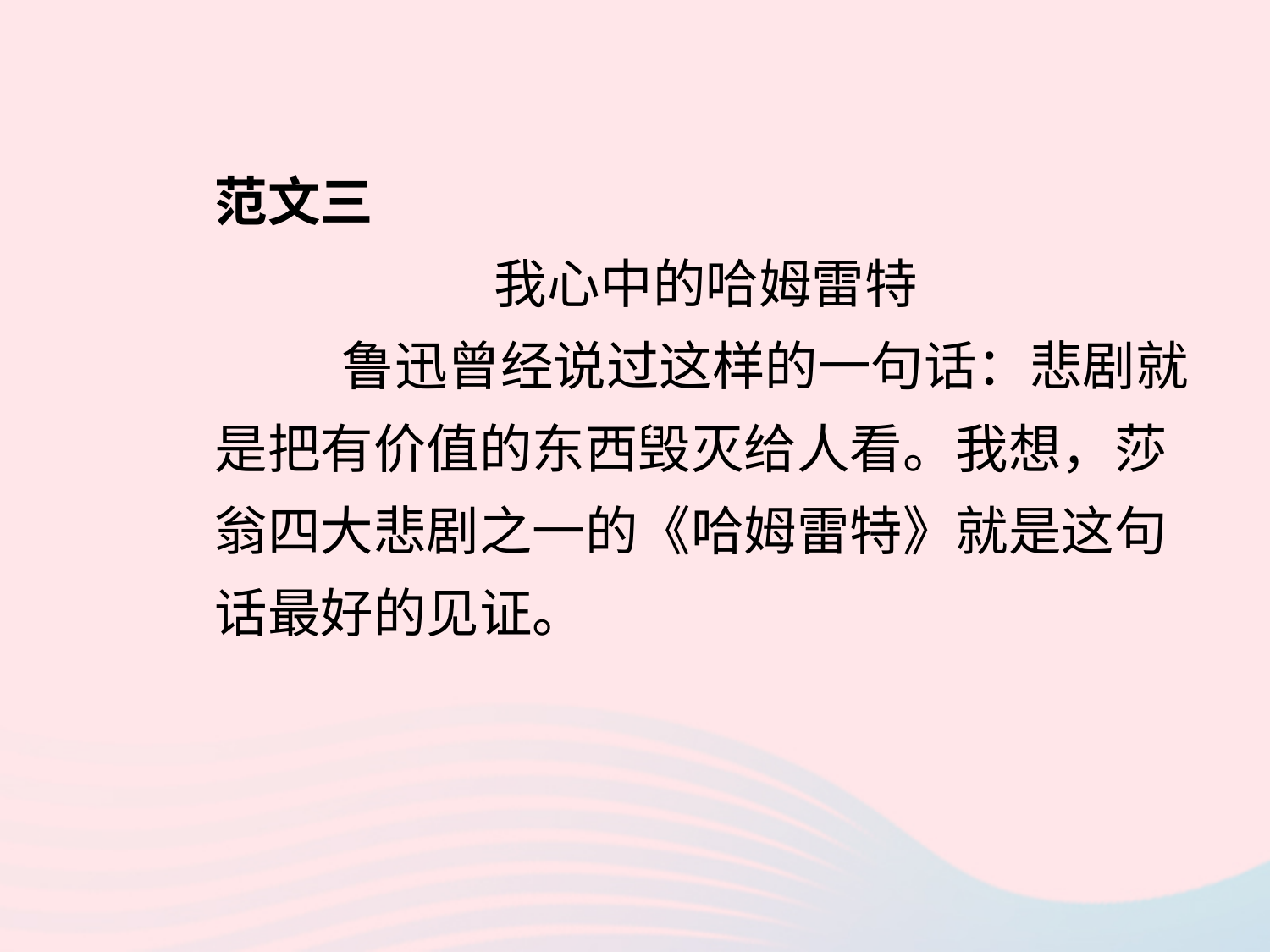

范文三
我心中的哈姆雷特
	鲁迅曾经说过这样的一句话：悲剧就是把有价值的东西毁灭给人看。我想，莎翁四大悲剧之一的《哈姆雷特》就是这句话最好的见证。